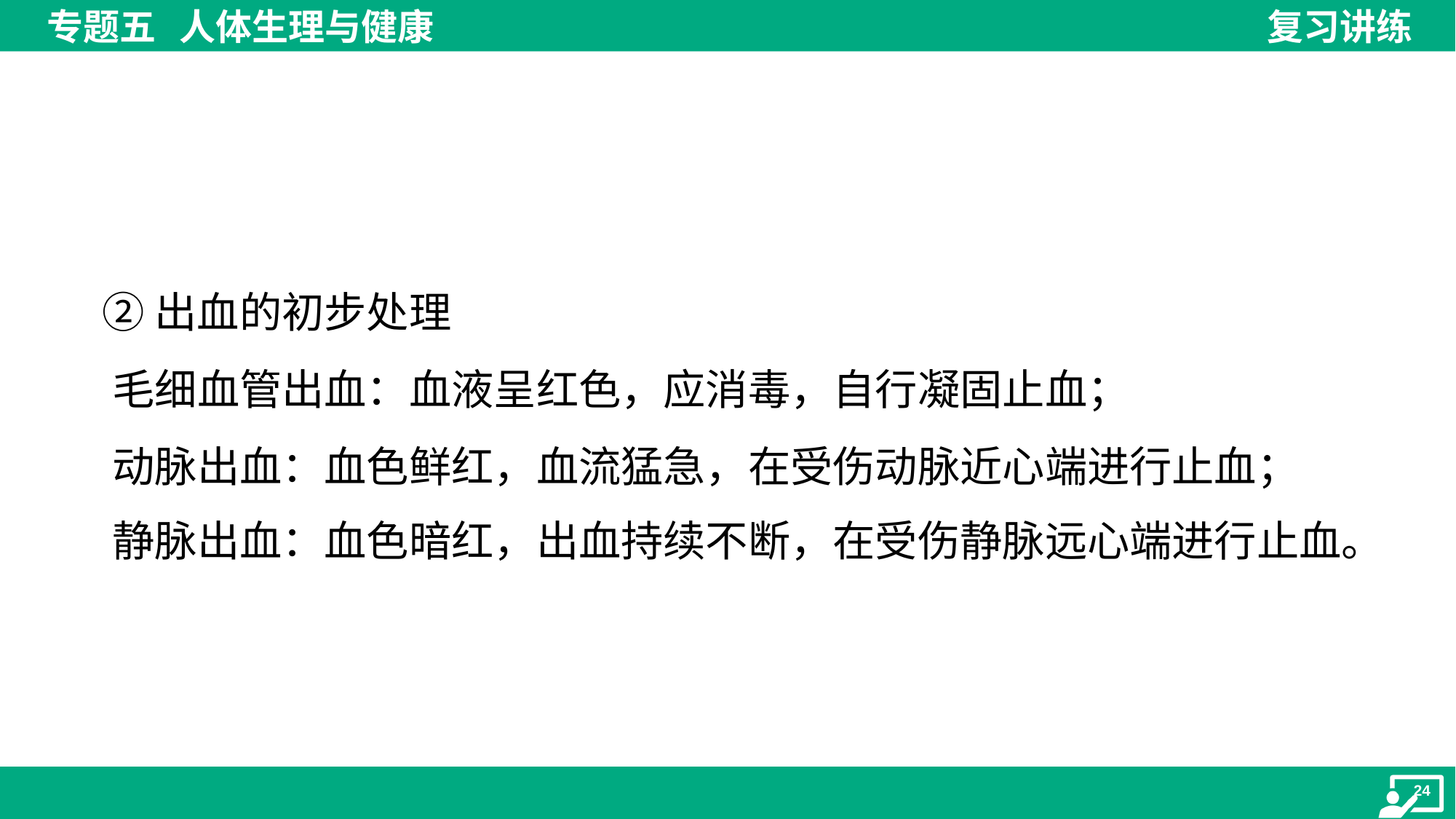

②出血的初步处理
    毛细血管出血：血液呈红色，应消毒，自行凝固止血；
    动脉出血：血色鲜红，血流猛急，在受伤动脉近心端进行止血；
    静脉出血：血色暗红，出血持续不断，在受伤静脉远心端进行止血。